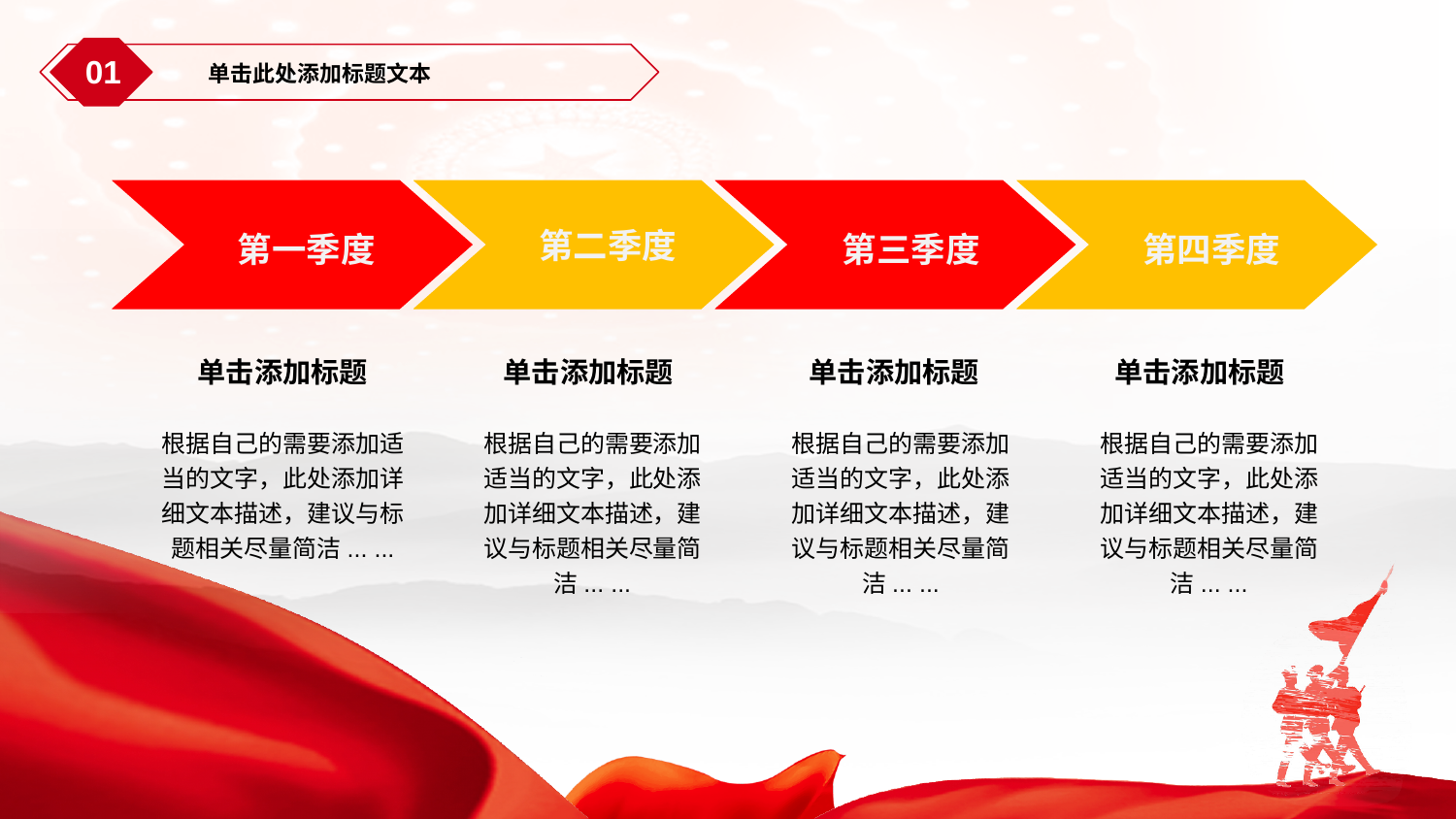

01
单击此处添加标题文本

第一季度

第二季度

第三季度

第四季度
单击添加标题
单击添加标题
单击添加标题
单击添加标题
根据自己的需要添加适当的文字，此处添加详细文本描述，建议与标题相关尽量简洁... ...
根据自己的需要添加适当的文字，此处添加详细文本描述，建议与标题相关尽量简洁... ...
根据自己的需要添加适当的文字，此处添加详细文本描述，建议与标题相关尽量简洁... ...
根据自己的需要添加适当的文字，此处添加详细文本描述，建议与标题相关尽量简洁... ...